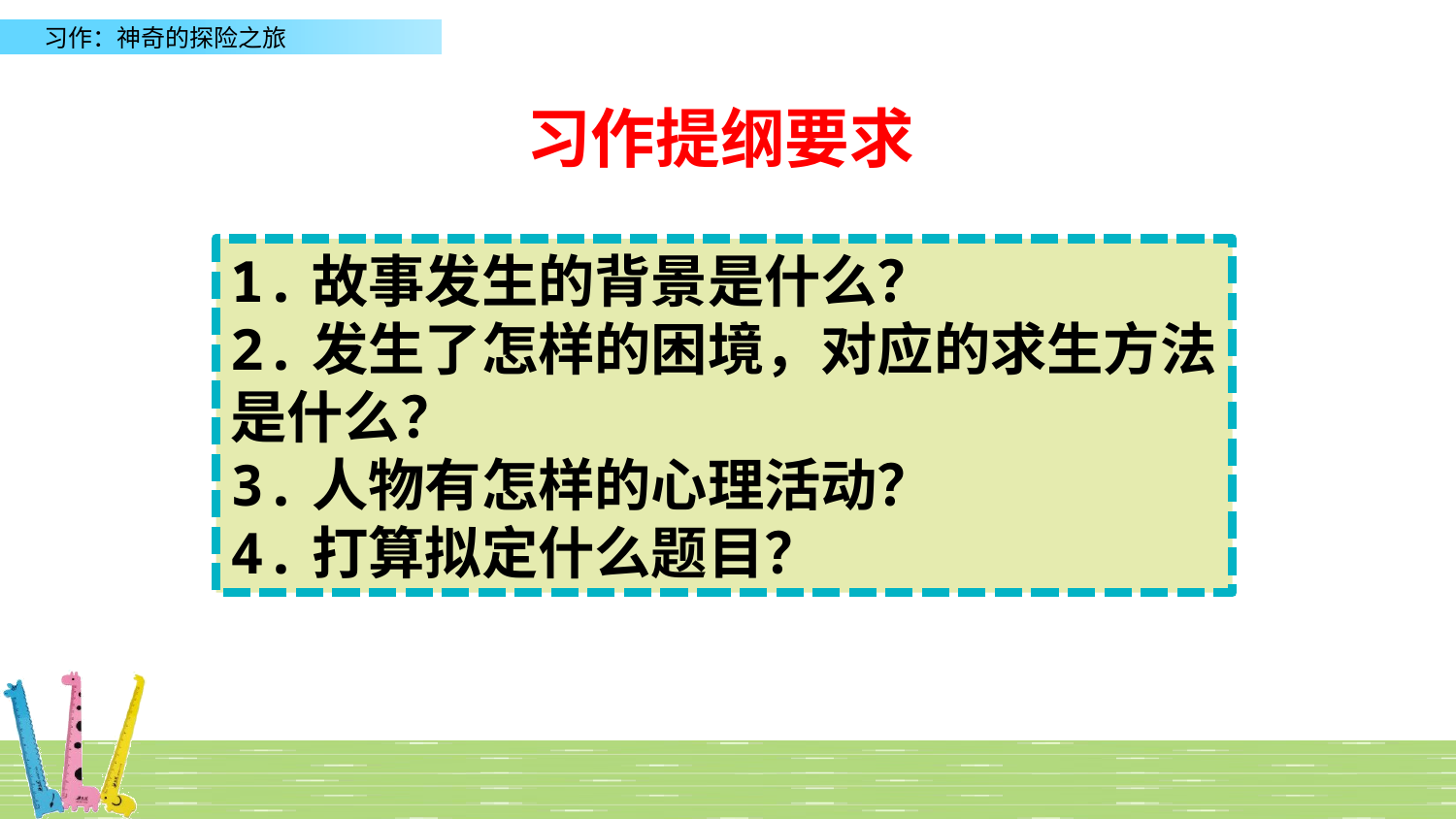

习作提纲要求
1.故事发生的背景是什么？
2.发生了怎样的困境，对应的求生方法是什么？
3.人物有怎样的心理活动？
4.打算拟定什么题目？